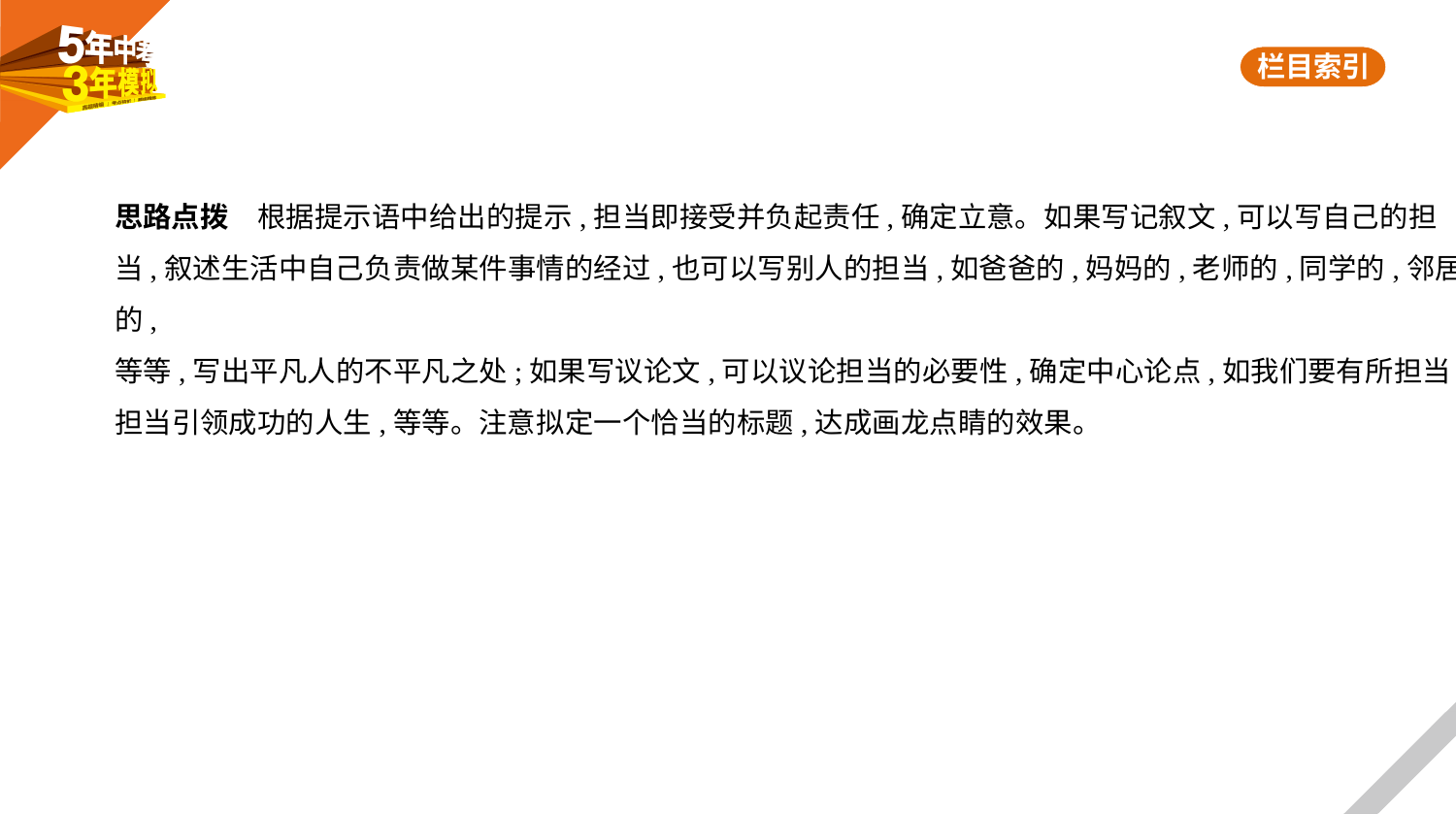

思路点拨　根据提示语中给出的提示,担当即接受并负起责任,确定立意。如果写记叙文,可以写自己的担
当,叙述生活中自己负责做某件事情的经过,也可以写别人的担当,如爸爸的,妈妈的,老师的,同学的,邻居的,
等等,写出平凡人的不平凡之处;如果写议论文,可以议论担当的必要性,确定中心论点,如我们要有所担当,
担当引领成功的人生,等等。注意拟定一个恰当的标题,达成画龙点睛的效果。